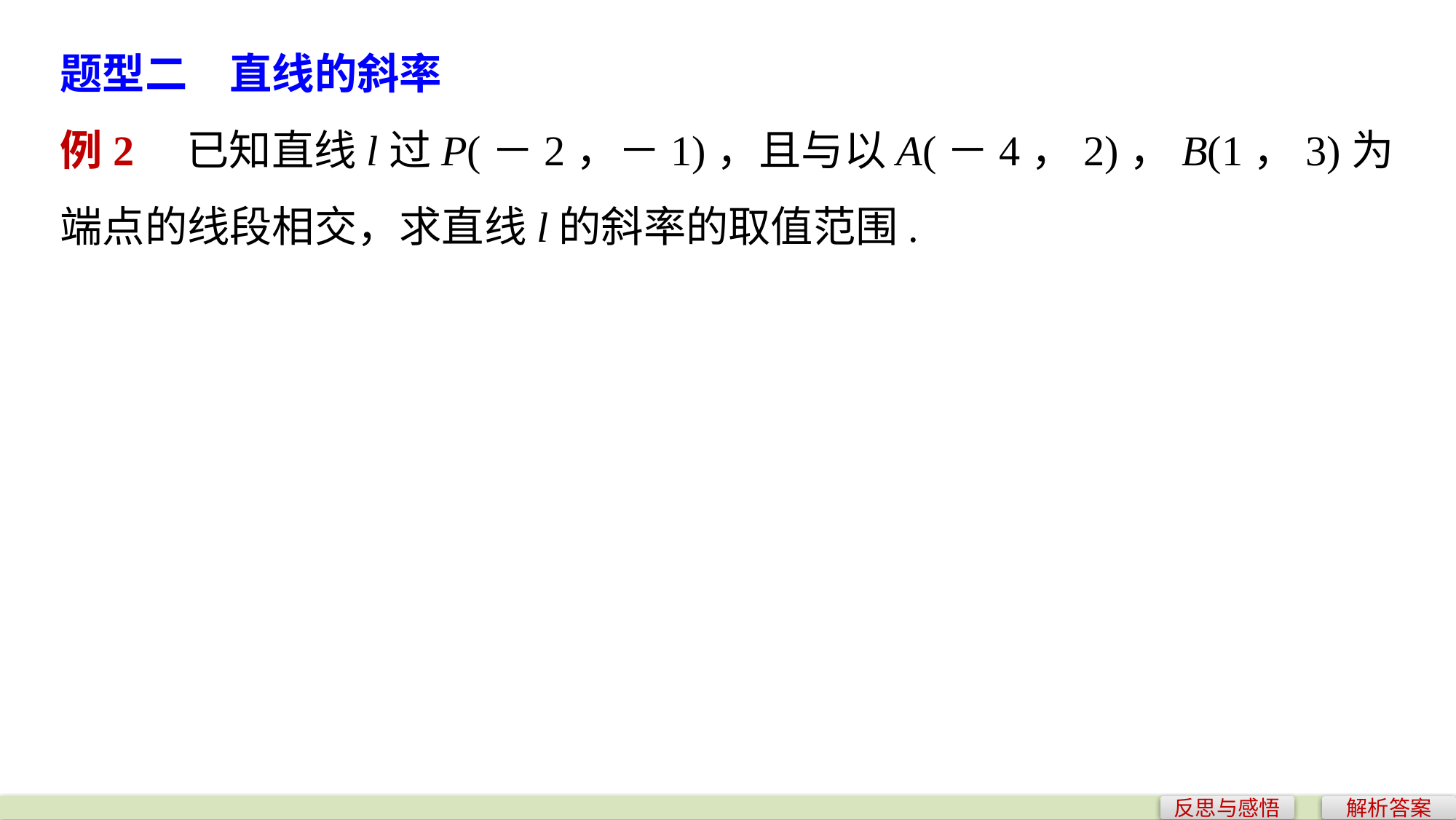

题型二　直线的斜率
例2　已知直线l过P(－2，－1)，且与以A(－4，2)，B(1，3)为端点的线段相交，求直线l的斜率的取值范围.
反思与感悟
解析答案